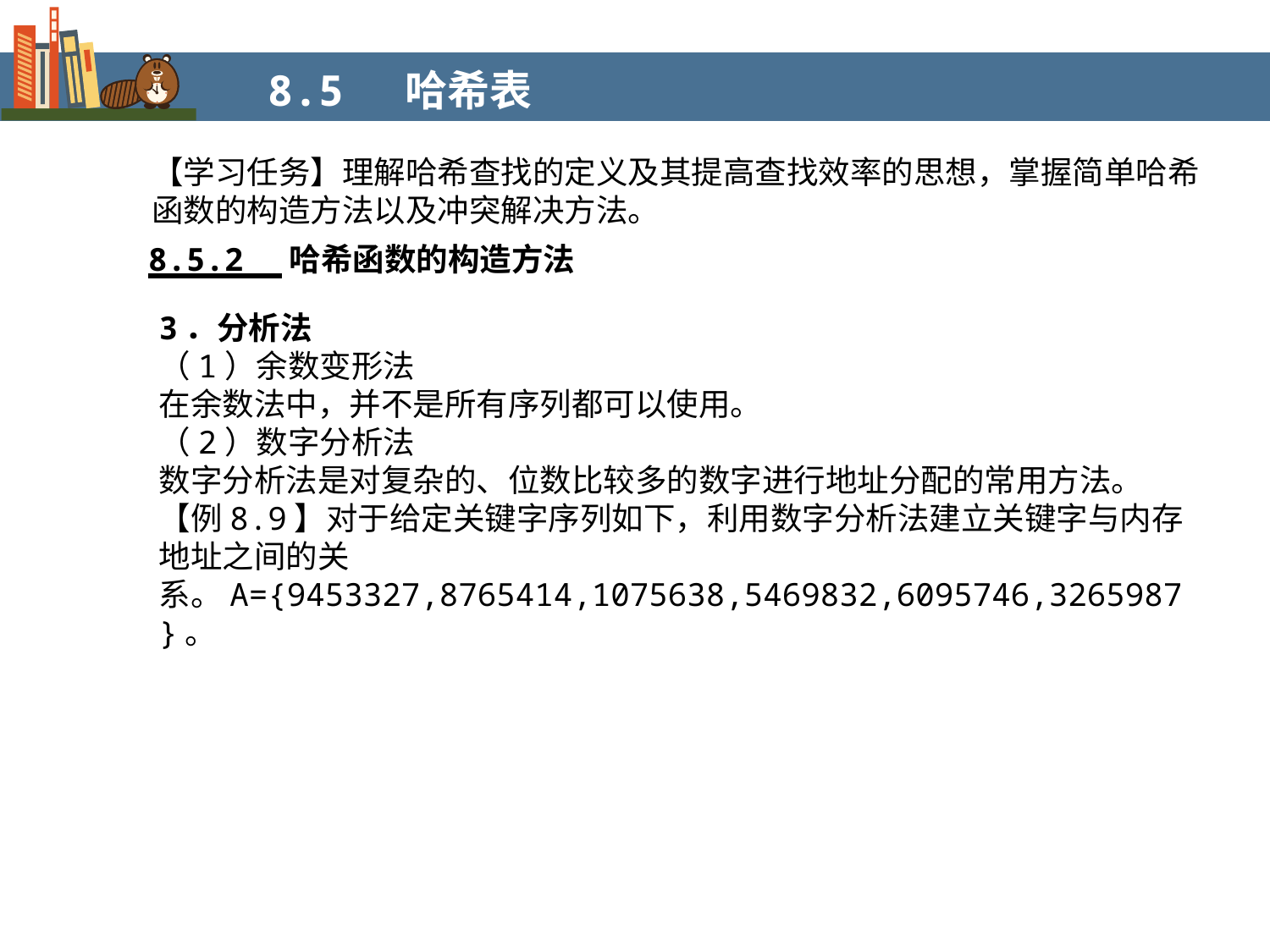

8.5  哈希表
【学习任务】理解哈希查找的定义及其提高查找效率的思想，掌握简单哈希函数的构造方法以及冲突解决方法。
8.5.2  哈希函数的构造方法

3．分析法
（1）余数变形法
在余数法中，并不是所有序列都可以使用。
（2）数字分析法
数字分析法是对复杂的、位数比较多的数字进行地址分配的常用方法。
【例8.9】对于给定关键字序列如下，利用数字分析法建立关键字与内存地址之间的关系。A={9453327,8765414,1075638,5469832,6095746,3265987}。